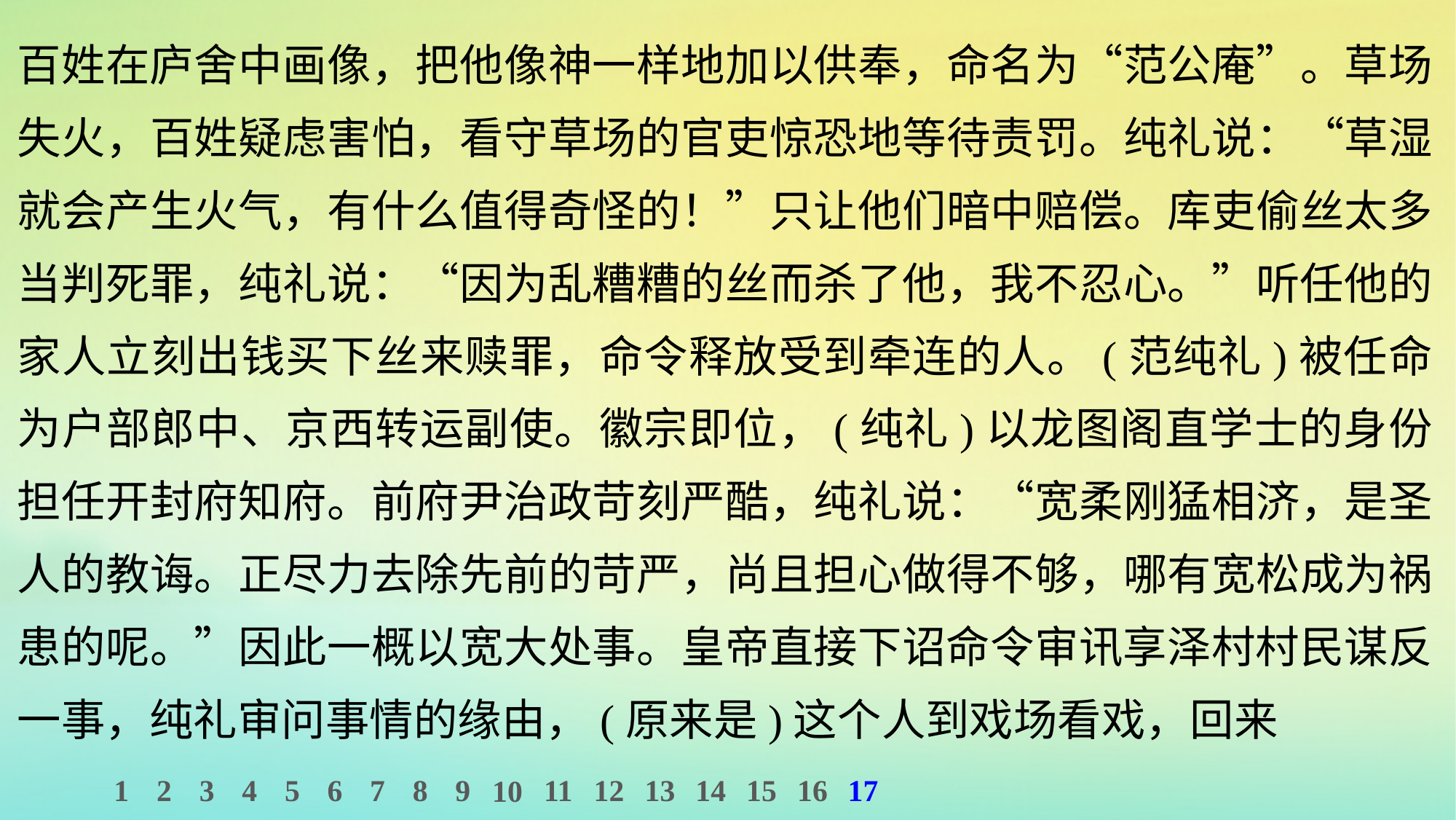

百姓在庐舍中画像，把他像神一样地加以供奉，命名为“范公庵”。草场失火，百姓疑虑害怕，看守草场的官吏惊恐地等待责罚。纯礼说：“草湿就会产生火气，有什么值得奇怪的！”只让他们暗中赔偿。库吏偷丝太多当判死罪，纯礼说：“因为乱糟糟的丝而杀了他，我不忍心。”听任他的家人立刻出钱买下丝来赎罪，命令释放受到牵连的人。(范纯礼)被任命为户部郎中、京西转运副使。徽宗即位，(纯礼)以龙图阁直学士的身份担任开封府知府。前府尹治政苛刻严酷，纯礼说：“宽柔刚猛相济，是圣人的教诲。正尽力去除先前的苛严，尚且担心做得不够，哪有宽松成为祸患的呢。”因此一概以宽大处事。皇帝直接下诏命令审讯享泽村村民谋反一事，纯礼审问事情的缘由，(原来是)这个人到戏场看戏，回来
1
2
3
4
5
6
7
8
9
11
12
13
14
15
16
17
10